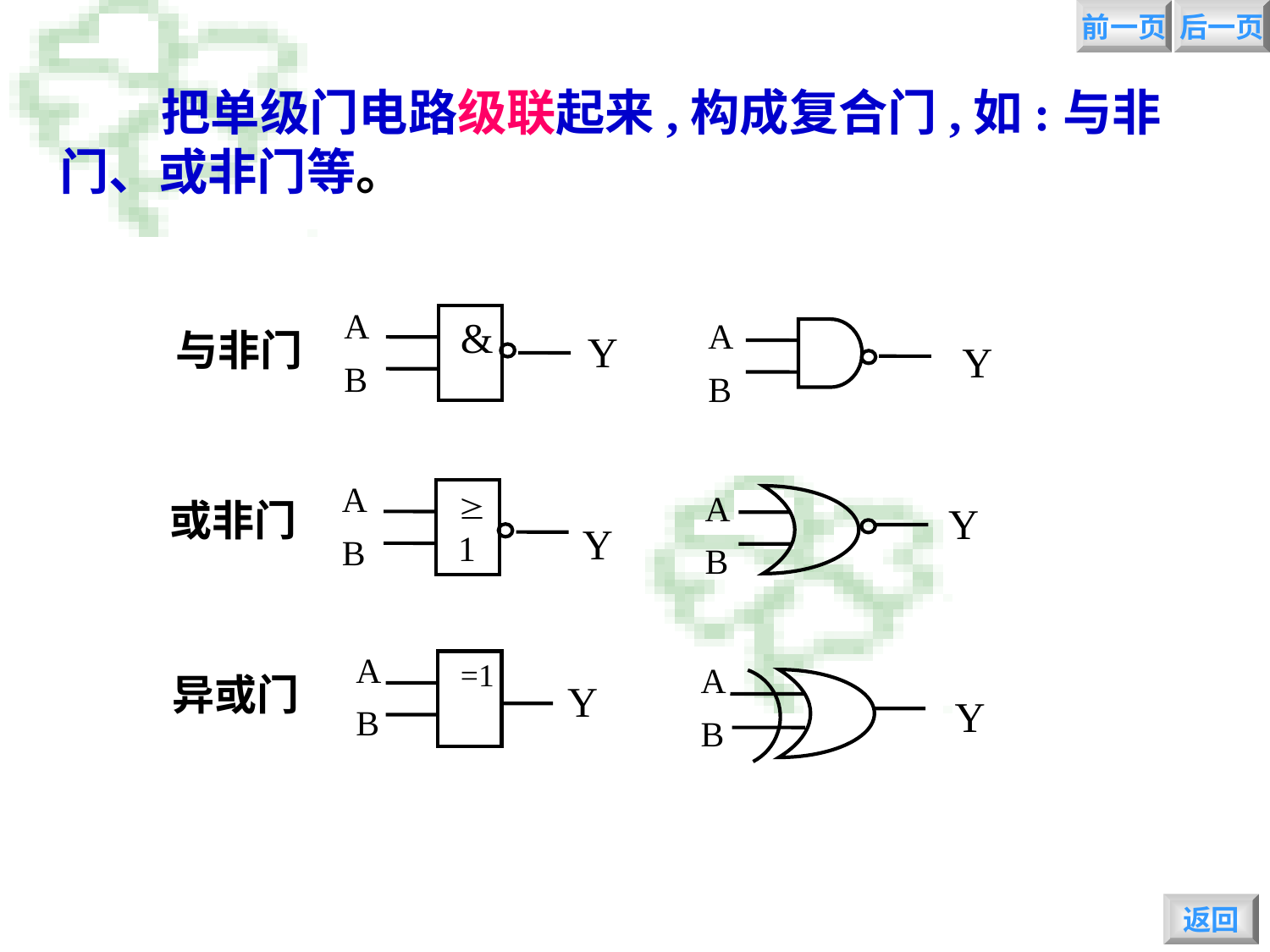

前一页
后一页
        把单级门电路级联起来,构成复合门,如:与非门、或非门等。
A
&

与非门
Y

B

A

Y

B

A
≥1

或非门
Y

B

A

Y

B

A
=1

异或门
Y

B

A

Y

B

返回